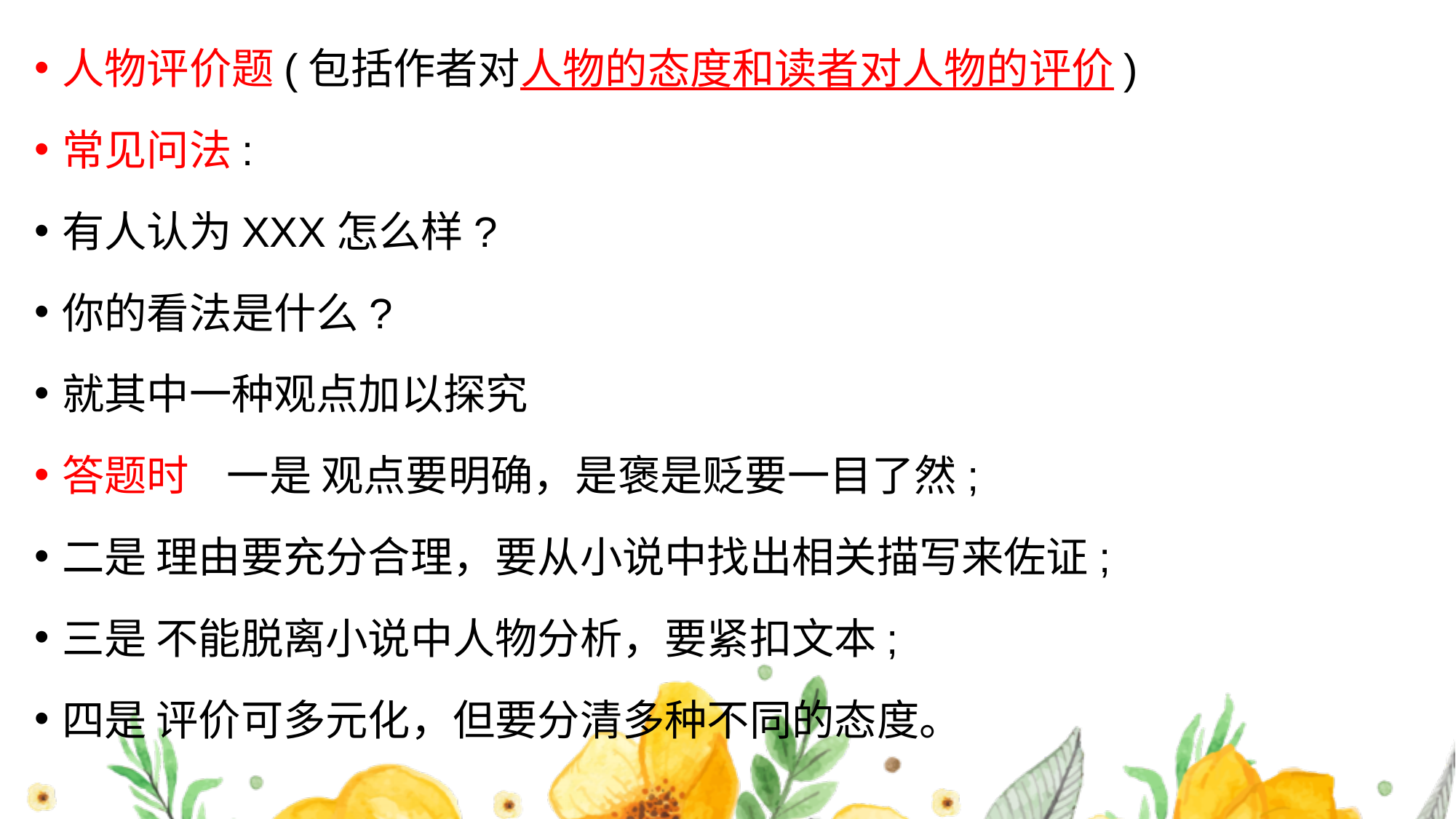

人物评价题(包括作者对人物的态度和读者对人物的评价)
常见问法:
有人认为XXX怎么样?
你的看法是什么?
就其中一种观点加以探究
答题时    一是 观点要明确，是褒是贬要一目了然;
二是 理由要充分合理，要从小说中找出相关描写来佐证;
三是 不能脱离小说中人物分析，要紧扣文本;
四是 评价可多元化，但要分清多种不同的态度。

#